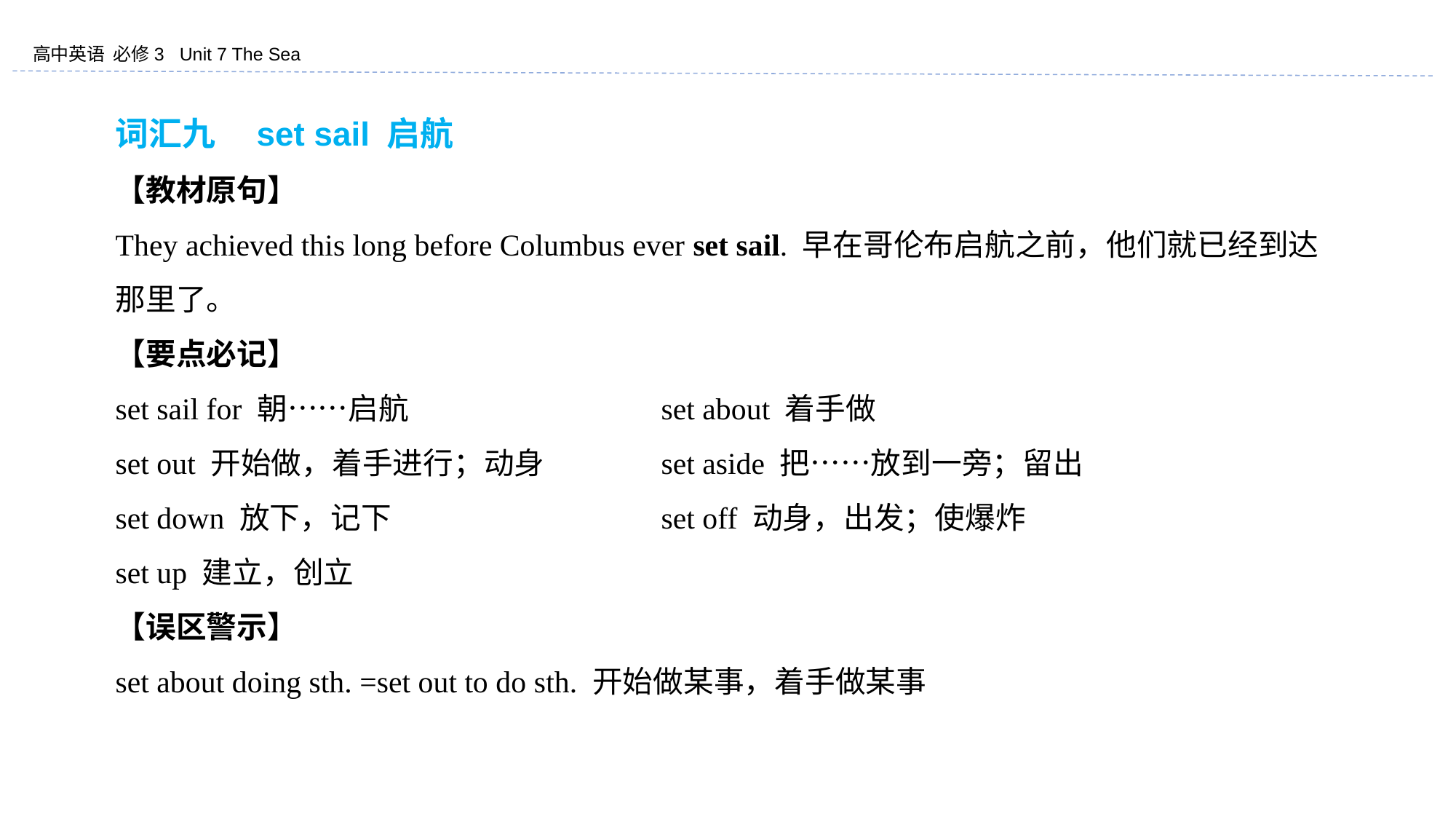

词汇九　set sail 启航
【教材原句】
They achieved this long before Columbus ever set sail. 早在哥伦布启航之前，他们就已经到达那里了。
【要点必记】
set sail for 朝……启航			set about 着手做
set out 开始做，着手进行；动身		set aside 把……放到一旁；留出
set down 放下，记下			set off 动身，出发；使爆炸
set up 建立，创立
【误区警示】
set about doing sth. =set out to do sth. 开始做某事，着手做某事